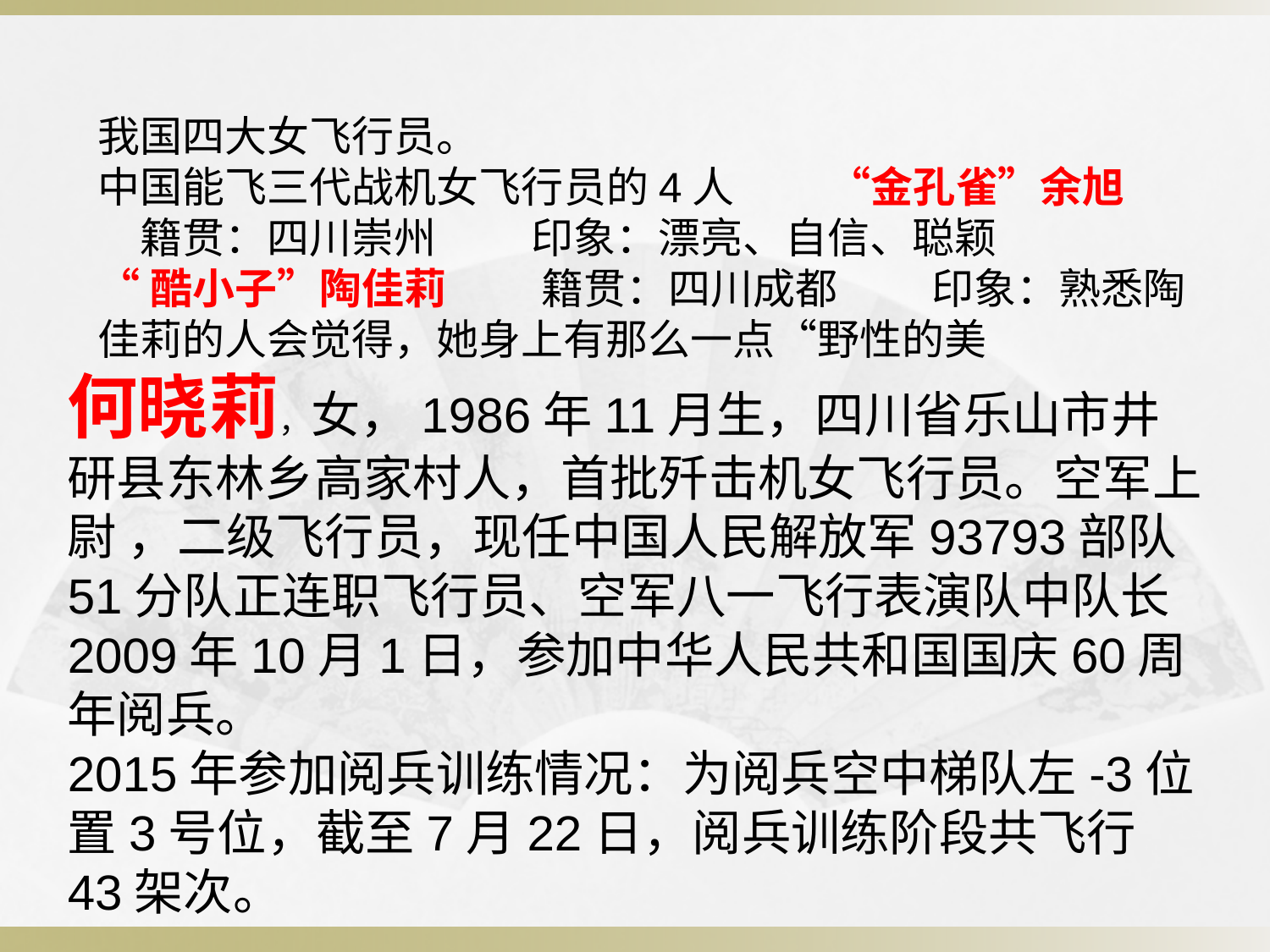

我国四大女飞行员。
中国能飞三代战机女飞行员的4人 　　“金孔雀”余旭 　　籍贯：四川崇州 　　印象：漂亮、自信、聪颖
“酷小子”陶佳莉 　　籍贯：四川成都 　　印象：熟悉陶佳莉的人会觉得，她身上有那么一点“野性的美
何晓莉，女，1986年11月生，四川省乐山市井研县东林乡高家村人，首批歼击机女飞行员。空军上尉 ，二级飞行员，现任中国人民解放军93793部队51分队正连职飞行员、空军八一飞行表演队中队长
2009年10月1日，参加中华人民共和国国庆60周年阅兵。
2015年参加阅兵训练情况：为阅兵空中梯队左-3位置3号位，截至7月22日，阅兵训练阶段共飞行43架次。